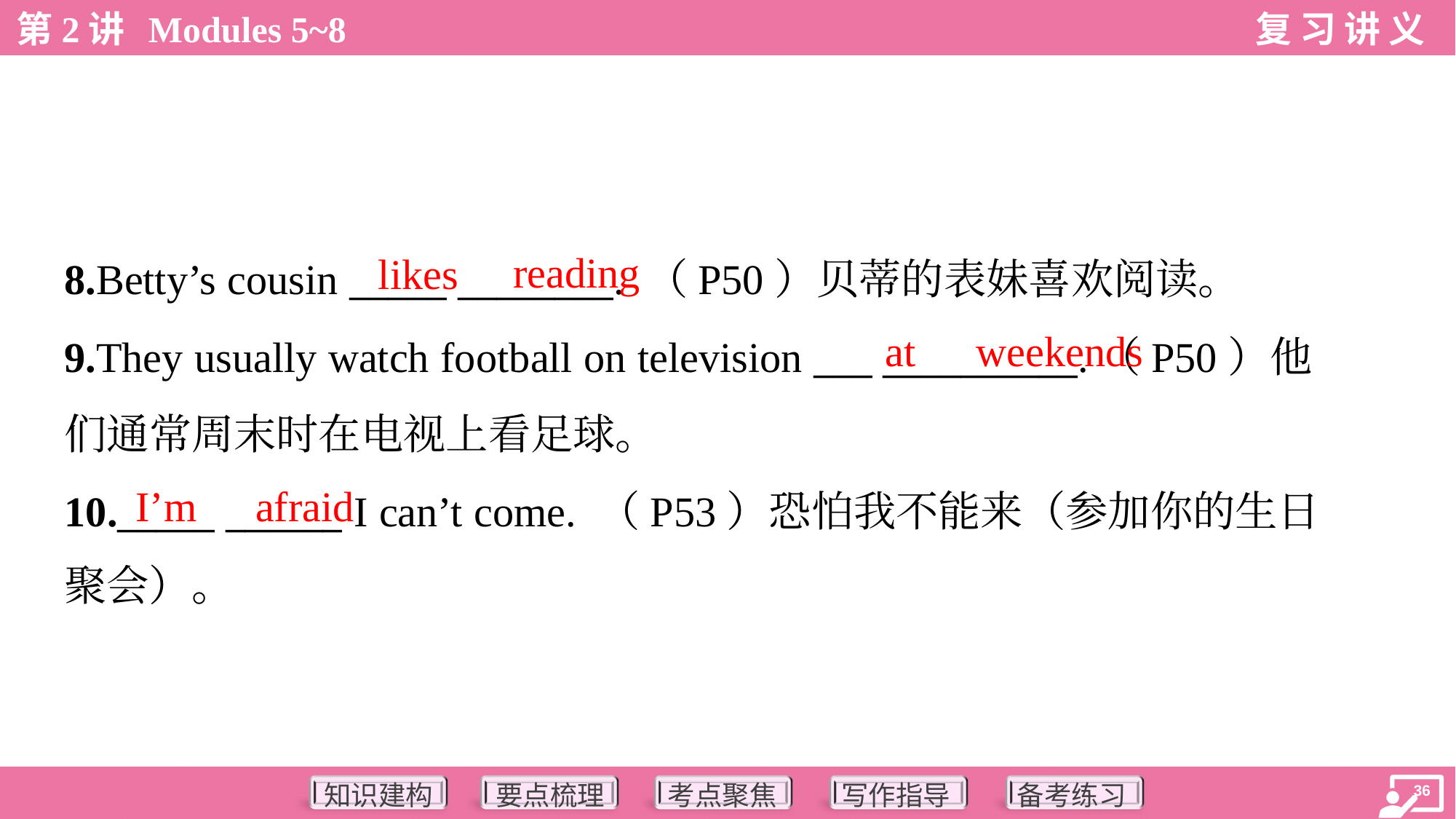

reading
likes
8.Betty’s cousin _____ ________. （P50）贝蒂的表妹喜欢阅读。
9.They usually watch football on television ___ __________.（P50）他
们通常周末时在电视上看足球。
10._____ ______ I can’t come. （P53）恐怕我不能来（参加你的生日
聚会）。
at
weekends
I’m
afraid